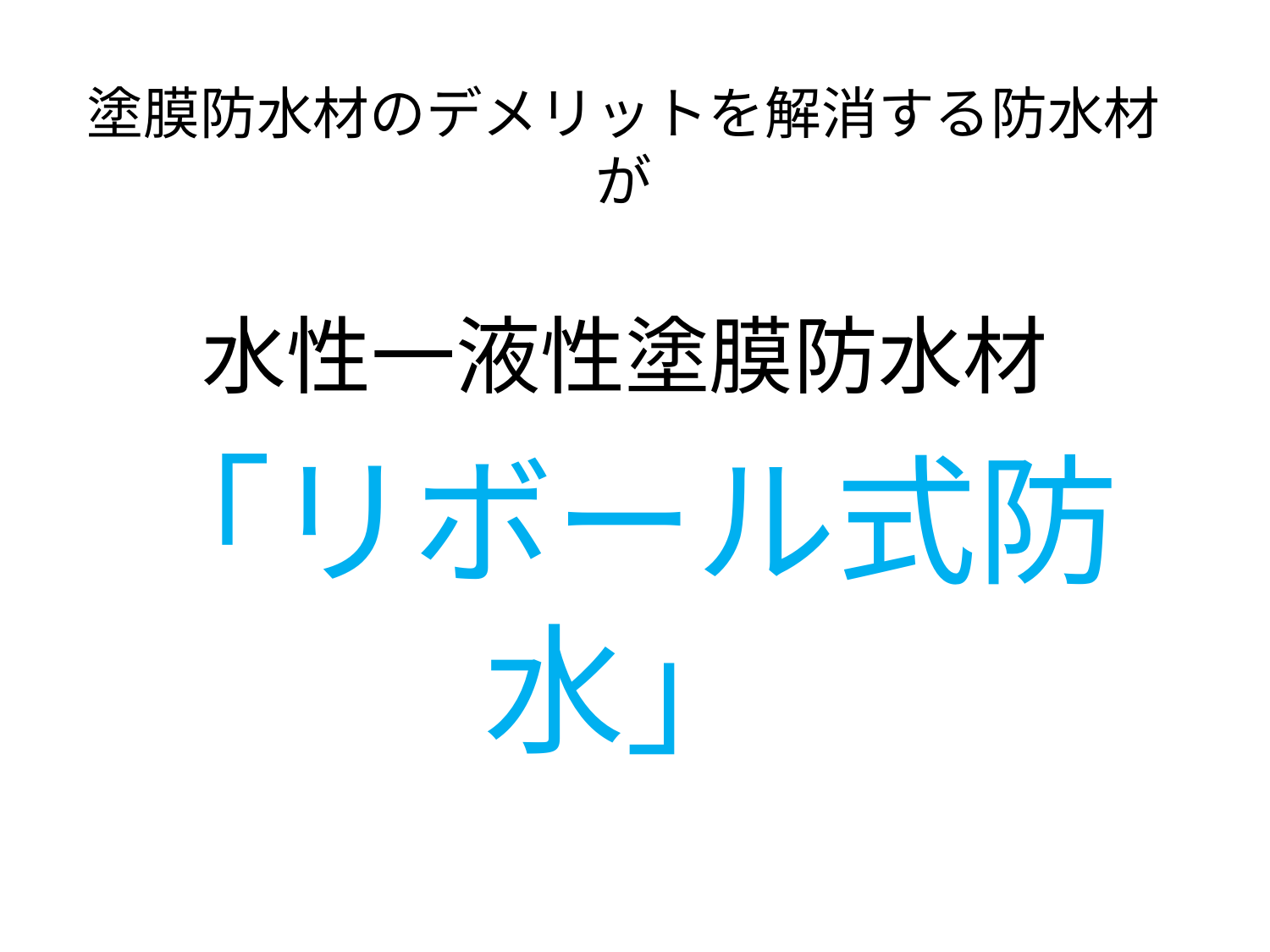

# 塗膜防水材のデメリットを解消する防水材が
水性一液性塗膜防水材
「リボール式防水」